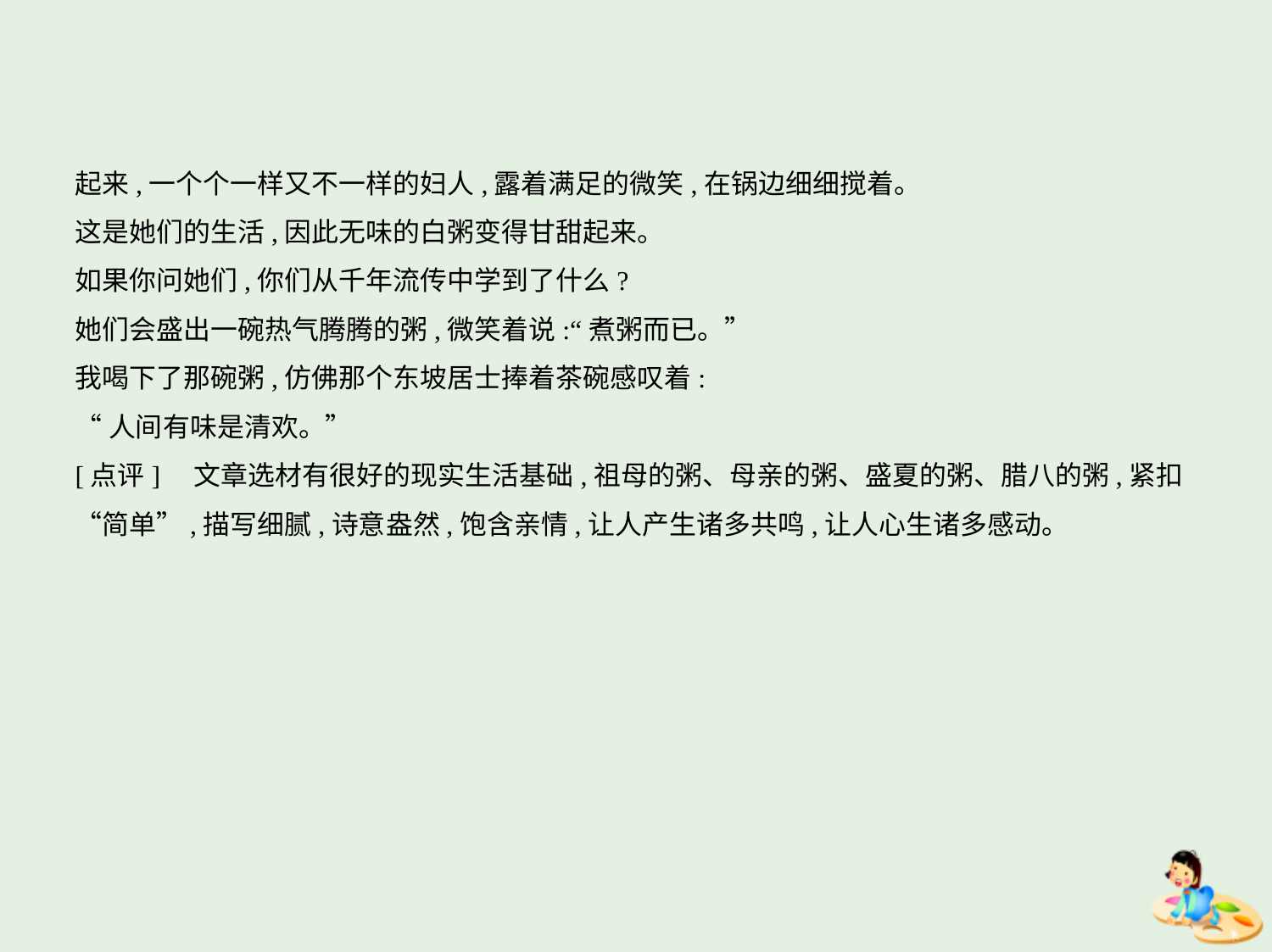

起来,一个个一样又不一样的妇人,露着满足的微笑,在锅边细细搅着。
这是她们的生活,因此无味的白粥变得甘甜起来。
如果你问她们,你们从千年流传中学到了什么?
她们会盛出一碗热气腾腾的粥,微笑着说:“煮粥而已。”
我喝下了那碗粥,仿佛那个东坡居士捧着茶碗感叹着:
“人间有味是清欢。”
[点评]　文章选材有很好的现实生活基础,祖母的粥、母亲的粥、盛夏的粥、腊八的粥,紧扣
“简单”,描写细腻,诗意盎然,饱含亲情,让人产生诸多共鸣,让人心生诸多感动。